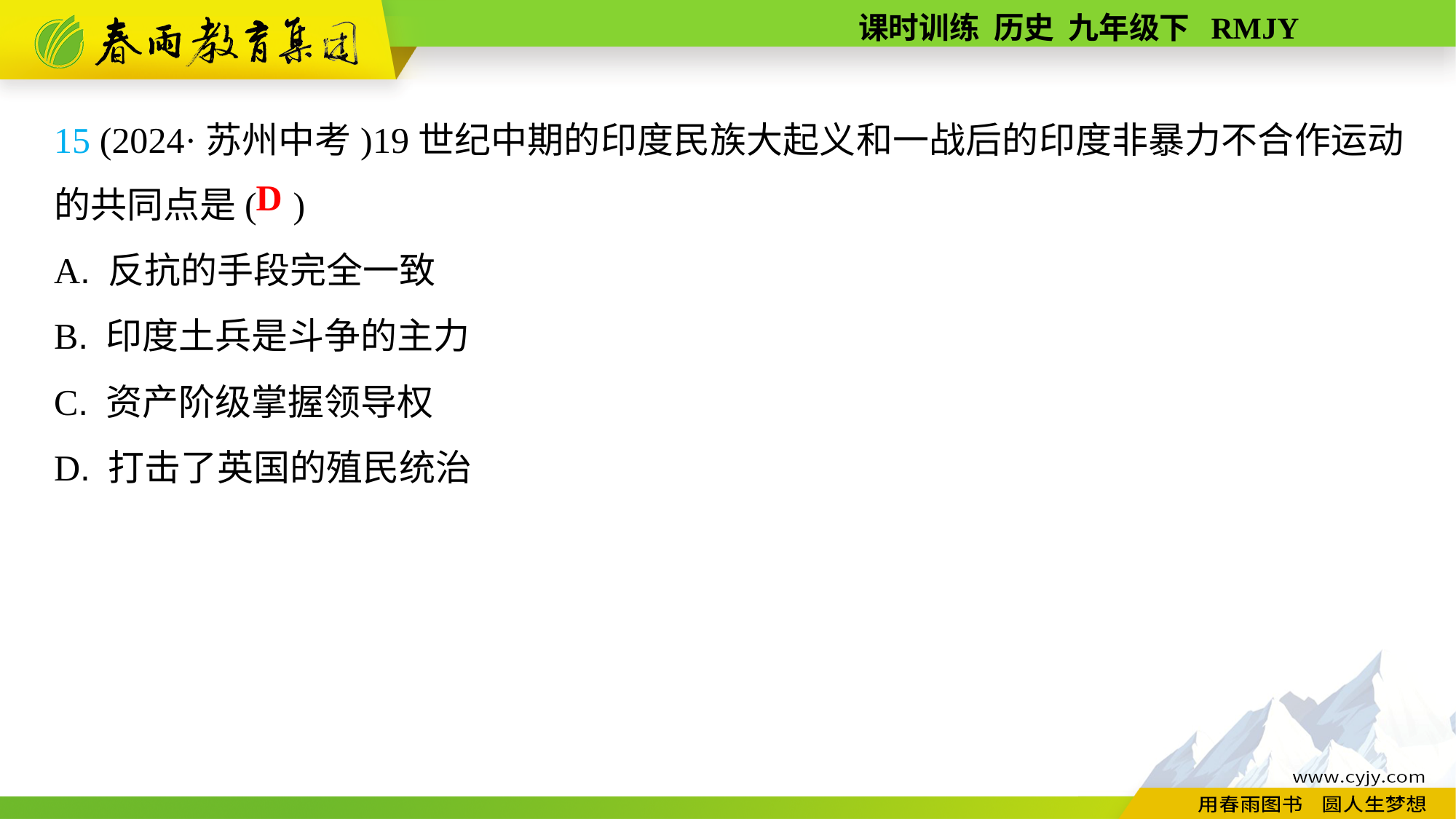

15 (2024·苏州中考)19世纪中期的印度民族大起义和一战后的印度非暴力不合作运动的共同点是(    )
A. 反抗的手段完全一致
B. 印度土兵是斗争的主力
C. 资产阶级掌握领导权
D. 打击了英国的殖民统治
D